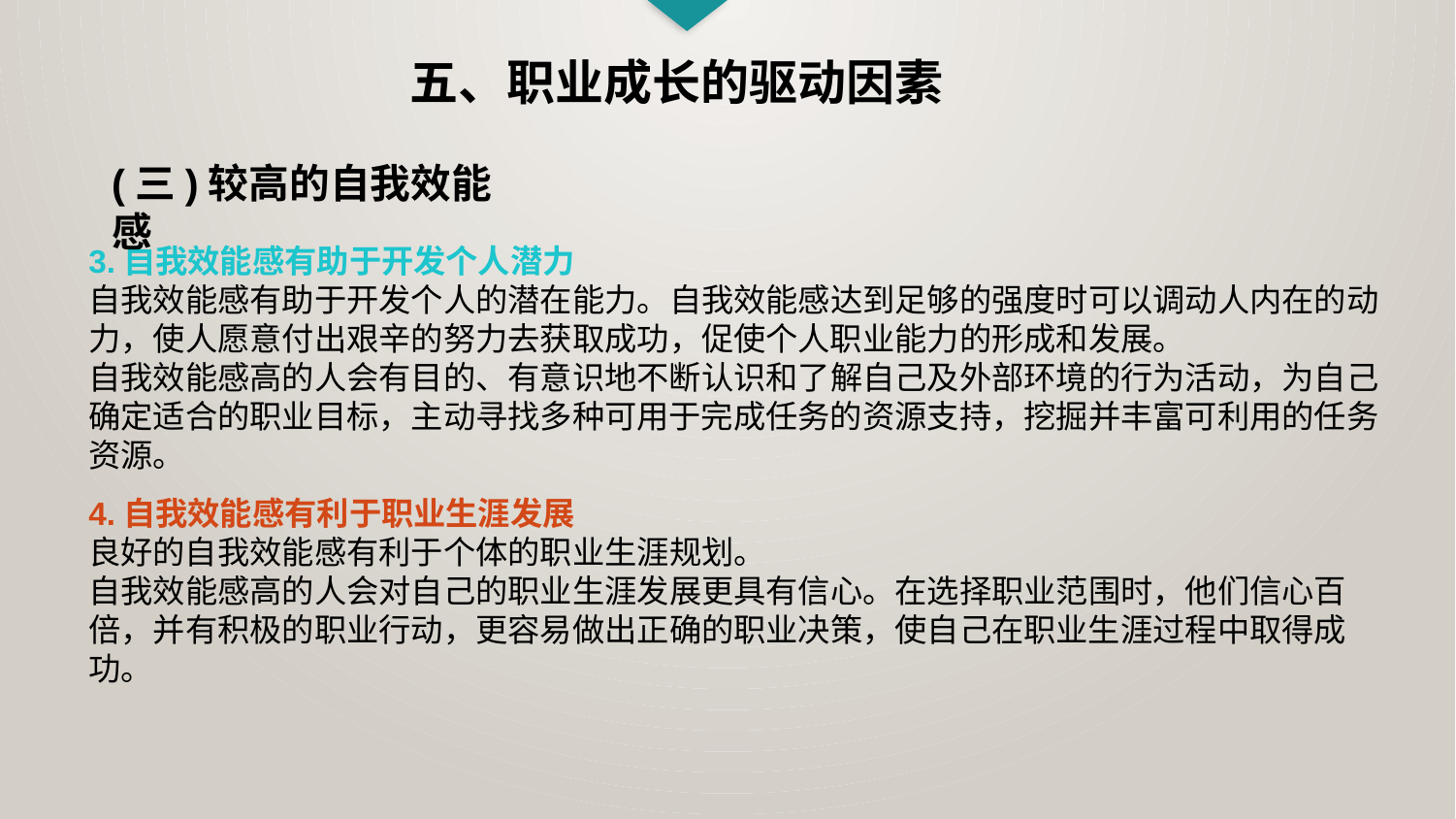

五、职业成长的驱动因素
(三)较高的自我效能感
3.自我效能感有助于开发个人潜力
自我效能感有助于开发个人的潜在能力。自我效能感达到足够的强度时可以调动人内在的动力，使人愿意付出艰辛的努力去获取成功，促使个人职业能力的形成和发展。
自我效能感高的人会有目的、有意识地不断认识和了解自己及外部环境的行为活动，为自己确定适合的职业目标，主动寻找多种可用于完成任务的资源支持，挖掘并丰富可利用的任务资源。
4.自我效能感有利于职业生涯发展
良好的自我效能感有利于个体的职业生涯规划。
自我效能感高的人会对自己的职业生涯发展更具有信心。在选择职业范围时，他们信心百倍，并有积极的职业行动，更容易做出正确的职业决策，使自己在职业生涯过程中取得成功。
60